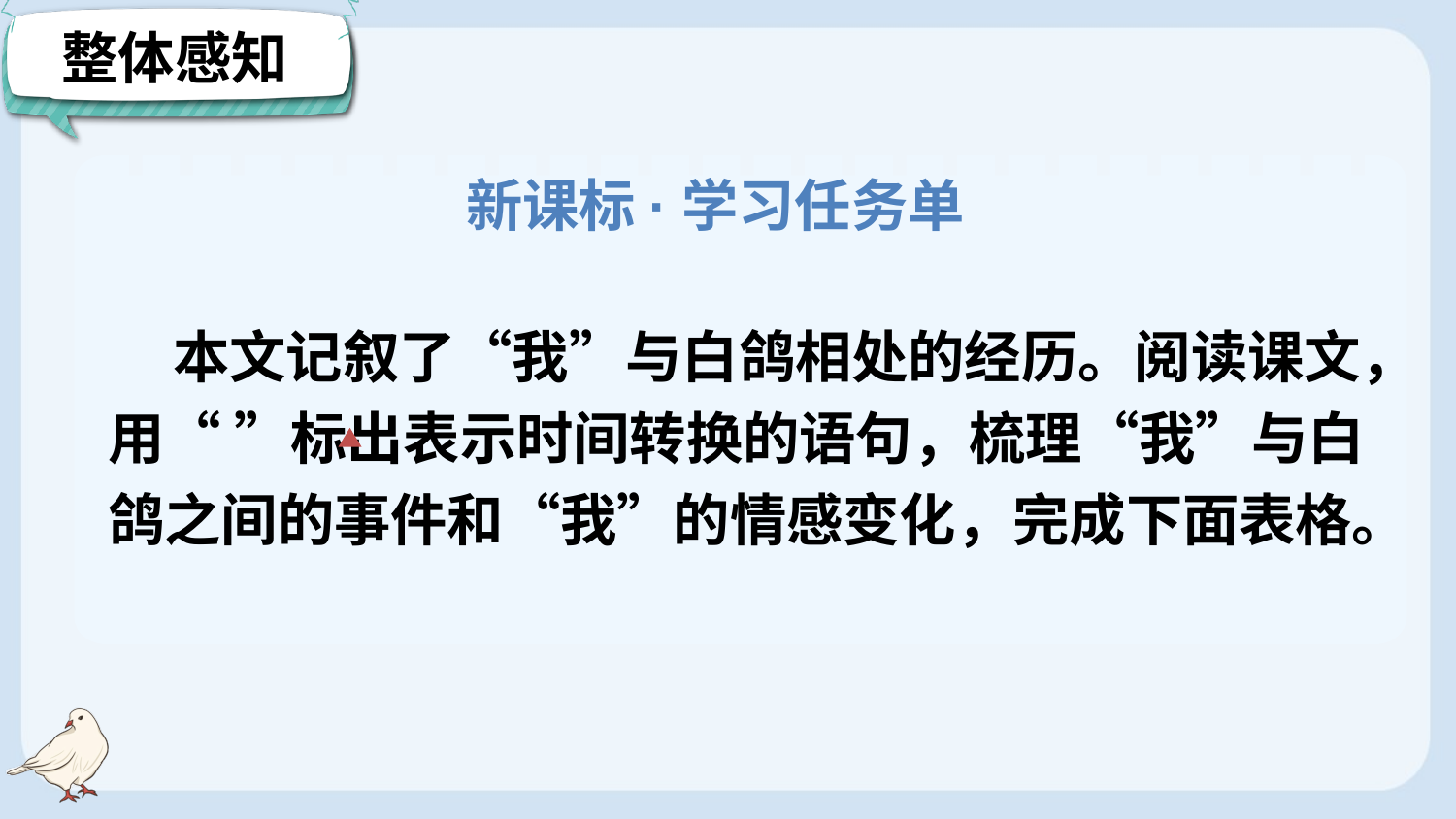

整体感知

新课标·学习任务单
    本文记叙了“我”与白鸽相处的经历。阅读课文，用“ ”标出表示时间转换的语句，梳理“我”与白鸽之间的事件和“我”的情感变化，完成下面表格。